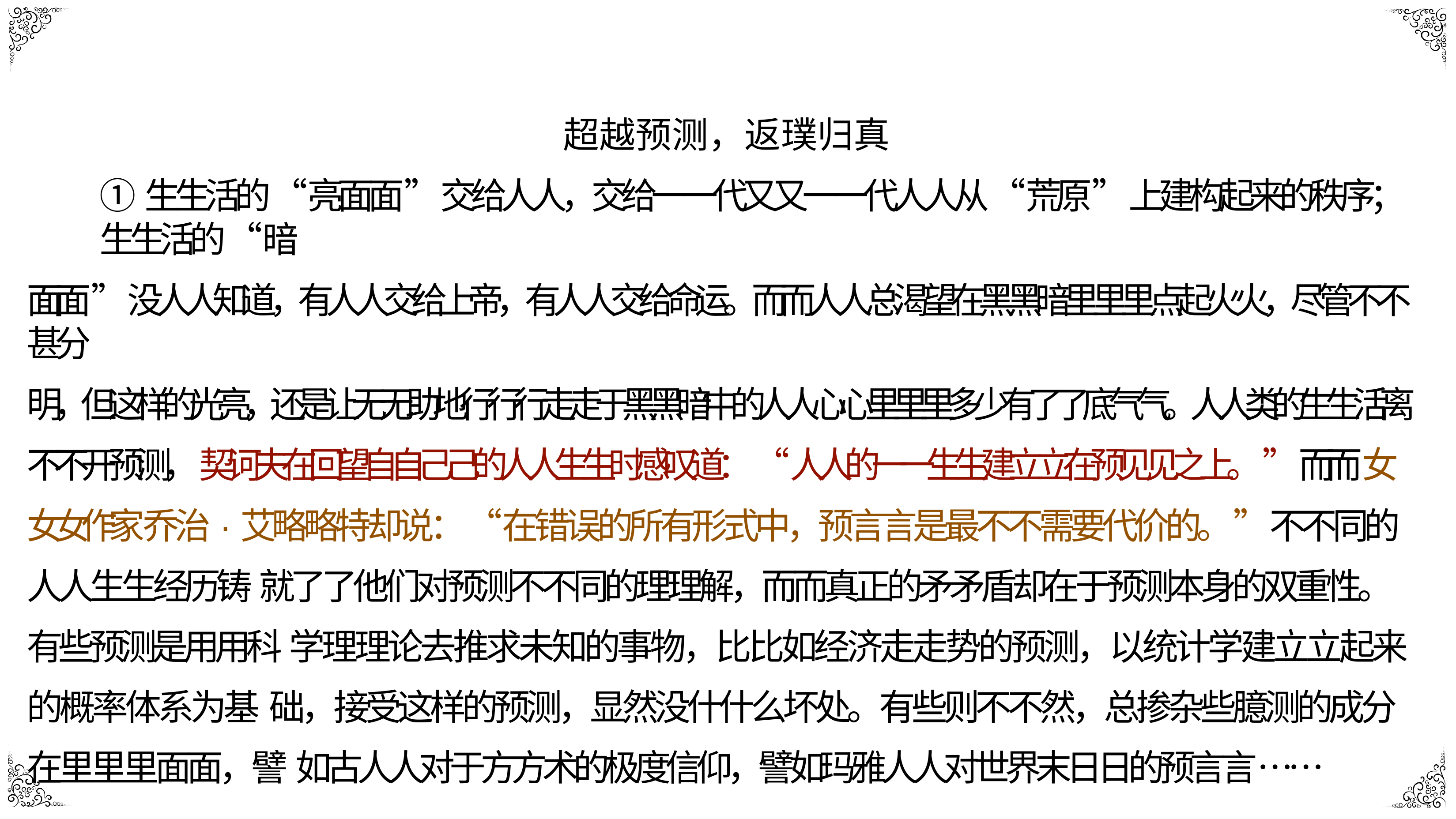

超越预测，返璞归真
①⽣生活的“亮⾯面”交给⼈人，交给⼀一代⼜又⼀一代⼈人从“荒原”上建构起来的秩序；⽣生活的“暗
⾯面”没⼈人知道，有⼈人交给上帝，有⼈人交给命运。⽽而⼈人总渴望在⿊黑暗⾥里里点起⽕火，尽管不不甚分
明，但这样的光亮，还是让⽆无助地⾏行行⾛走于⿊黑暗中的⼈人⼼心⾥里里多少有了了底⽓气。⼈人类的⽣生活离  不不开预测，契诃夫在回望⾃自⼰己的⼈人⽣生时感叹道：“⼈人的⼀一⽣生建⽴立在预⻅见之上。”⽽而⼥女女作家  乔治·艾略略特却说：“在错误的所有形式中，预⾔言是最不不需要代价的。”不不同的⼈人⽣生经历铸  就了了他们对预测不不同的理理解，⽽而真正的⽭矛盾却在于预测本身的双重性。有些预测是⽤用科  学理理论去推求未知的事物，⽐比如经济⾛走势的预测，以统计学建⽴立起来的概率体系为基  础，接受这样的预测，显然没什什么坏处。有些则不不然，总掺杂些臆测的成分在⾥里里⾯面，譬  如古⼈人对于⽅方术的极度信仰，譬如玛雅⼈人对世界末⽇日的预⾔言……